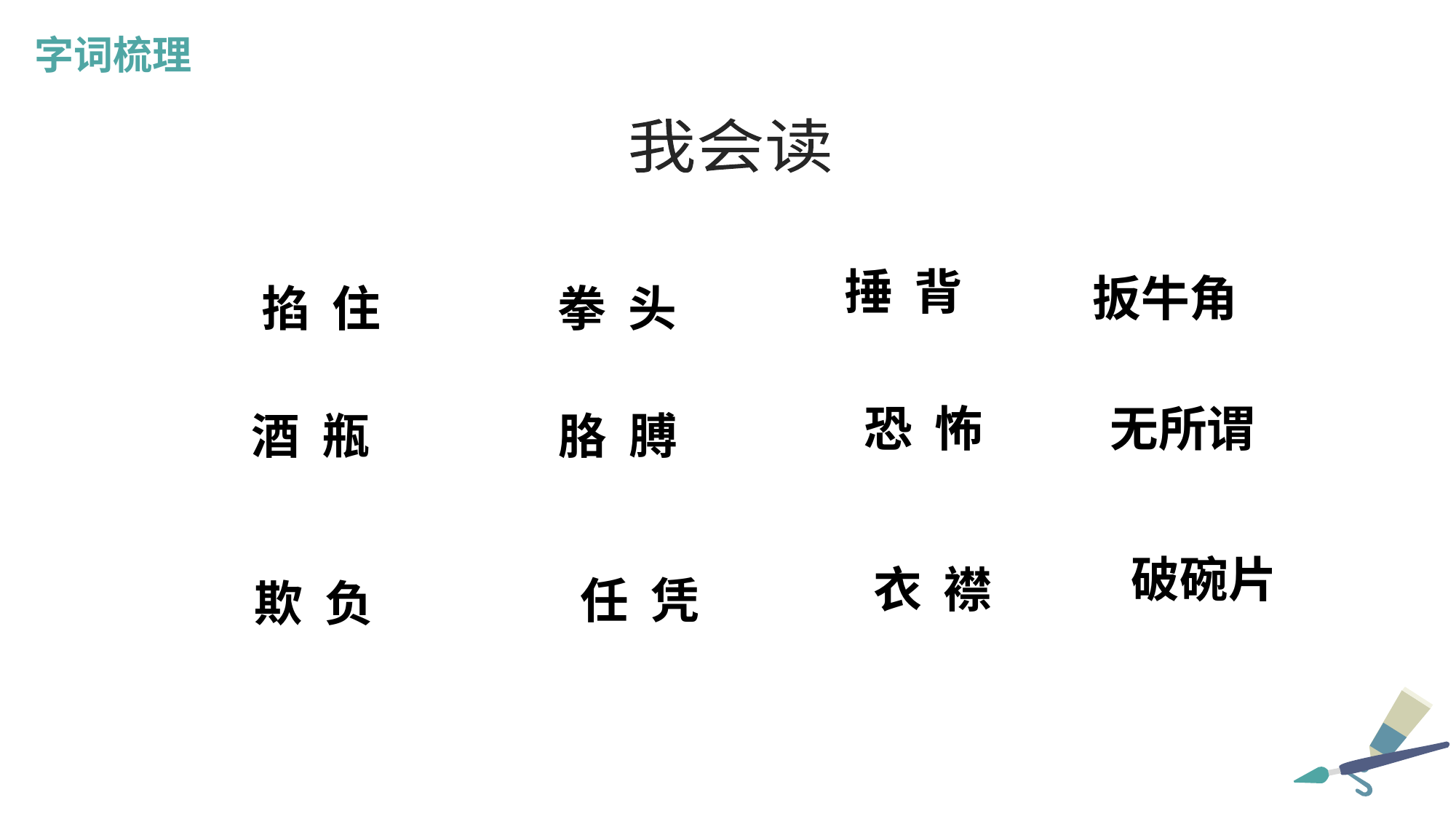

字词梳理
我会读
扳牛角
 捶  背
掐  住
拳  头
无所谓
 恐  怖
 酒  瓶
胳  膊
破碗片
衣  襟
 任  凭
欺  负